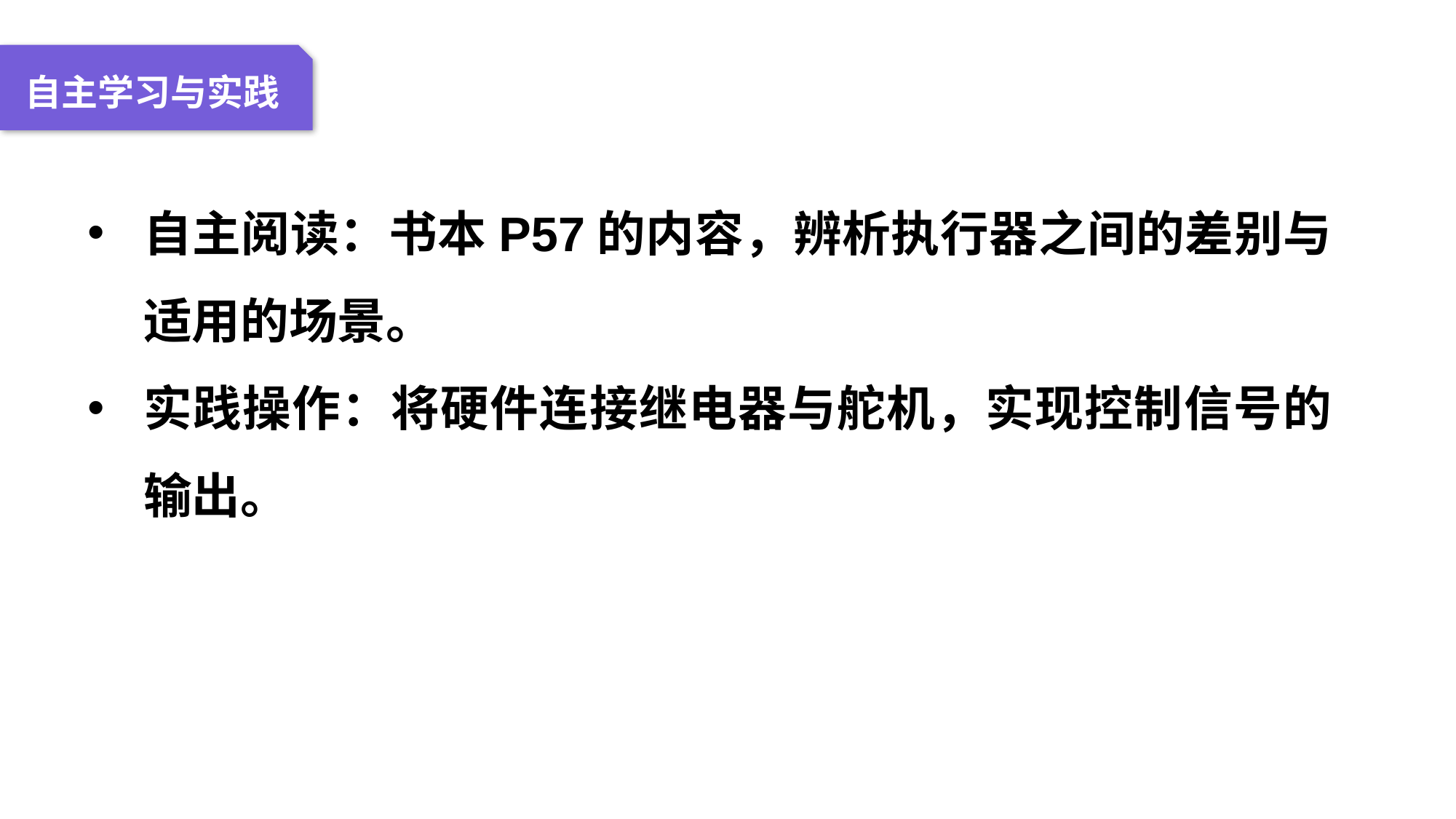

04 名词解释
01 准备过程
02 整体结构
03 重点说明
自主学习与实践
自主阅读：书本P57的内容，辨析执行器之间的差别与适用的场景。
实践操作：将硬件连接继电器与舵机，实现控制信号的输出。